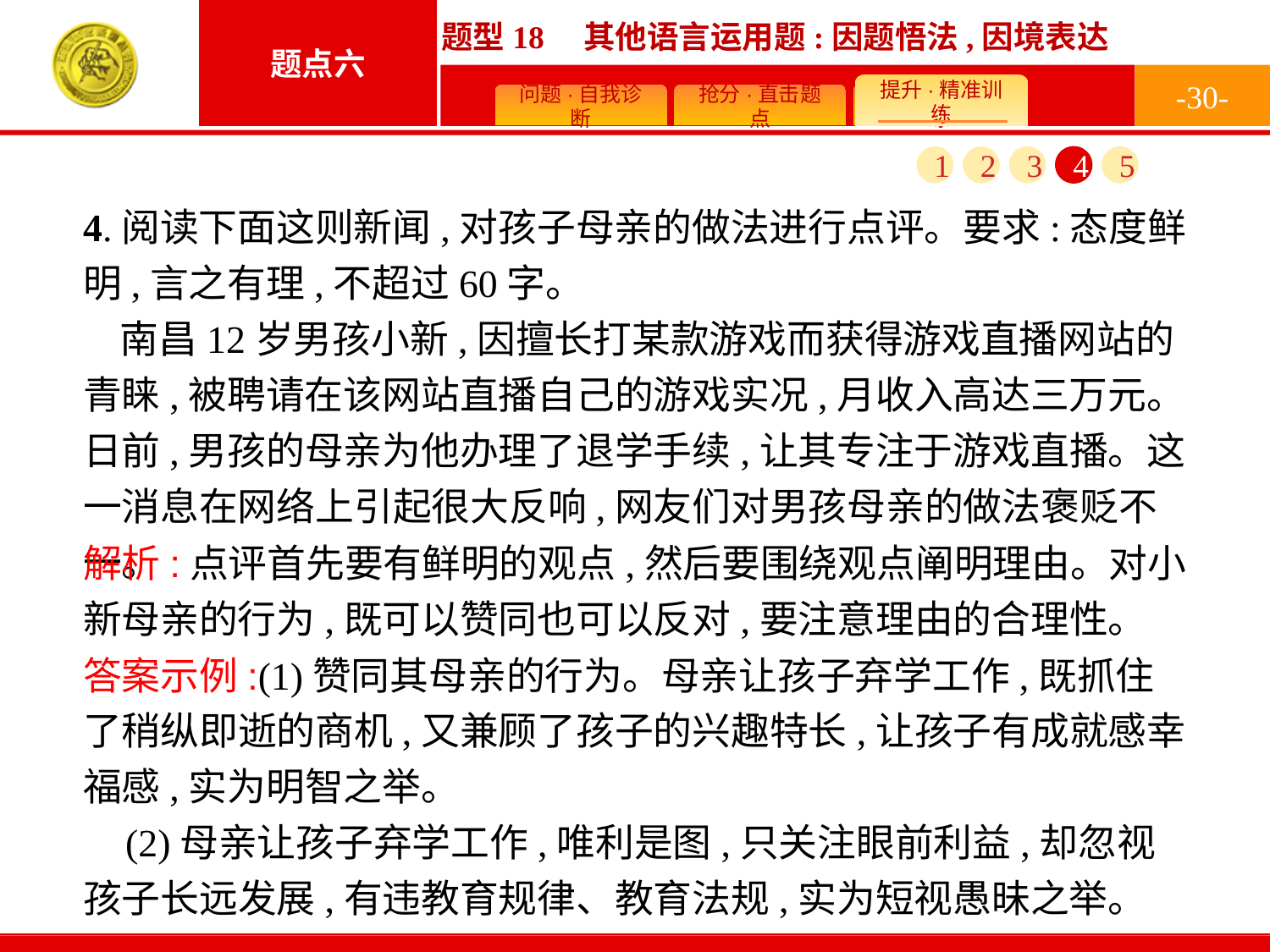

-30-
1
2
3
4
5
4.阅读下面这则新闻,对孩子母亲的做法进行点评。要求:态度鲜明,言之有理,不超过60字。
南昌12岁男孩小新,因擅长打某款游戏而获得游戏直播网站的青睐,被聘请在该网站直播自己的游戏实况,月收入高达三万元。日前,男孩的母亲为他办理了退学手续,让其专注于游戏直播。这一消息在网络上引起很大反响,网友们对男孩母亲的做法褒贬不一。
解析:点评首先要有鲜明的观点,然后要围绕观点阐明理由。对小新母亲的行为,既可以赞同也可以反对,要注意理由的合理性。
答案示例:(1)赞同其母亲的行为。母亲让孩子弃学工作,既抓住了稍纵即逝的商机,又兼顾了孩子的兴趣特长,让孩子有成就感幸福感,实为明智之举。
(2)母亲让孩子弃学工作,唯利是图,只关注眼前利益,却忽视孩子长远发展,有违教育规律、教育法规,实为短视愚昧之举。